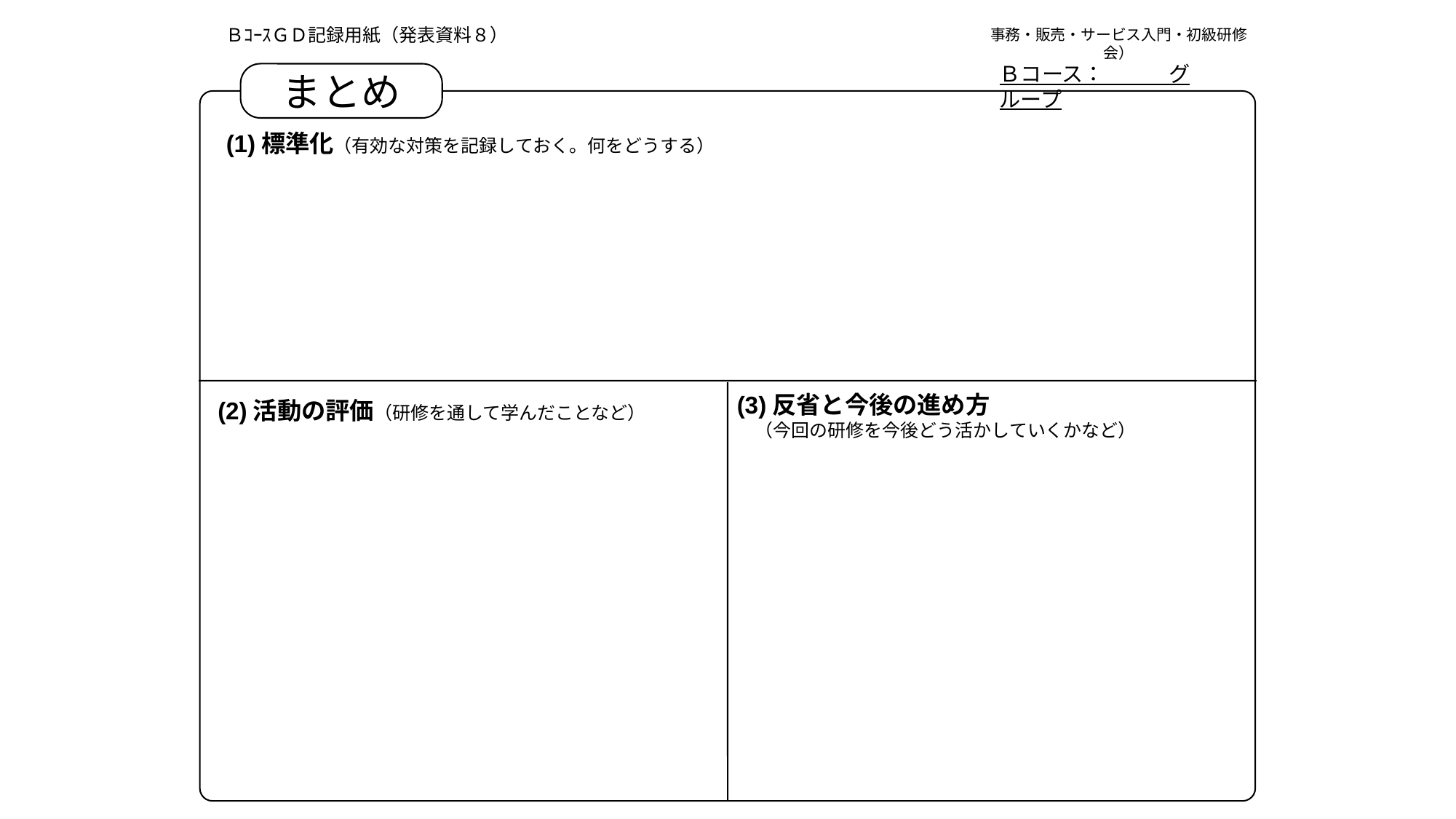

ＢｺｰｽＧＤ記録用紙（発表資料８）
事務・販売・サービス入門・初級研修会）
Ｂコース：　　　グループ
まとめ

(1)標準化（有効な対策を記録しておく。何をどうする）

(3)反省と今後の進め方
　（今回の研修を今後どう活かしていくかなど）
(2)活動の評価（研修を通して学んだことなど）